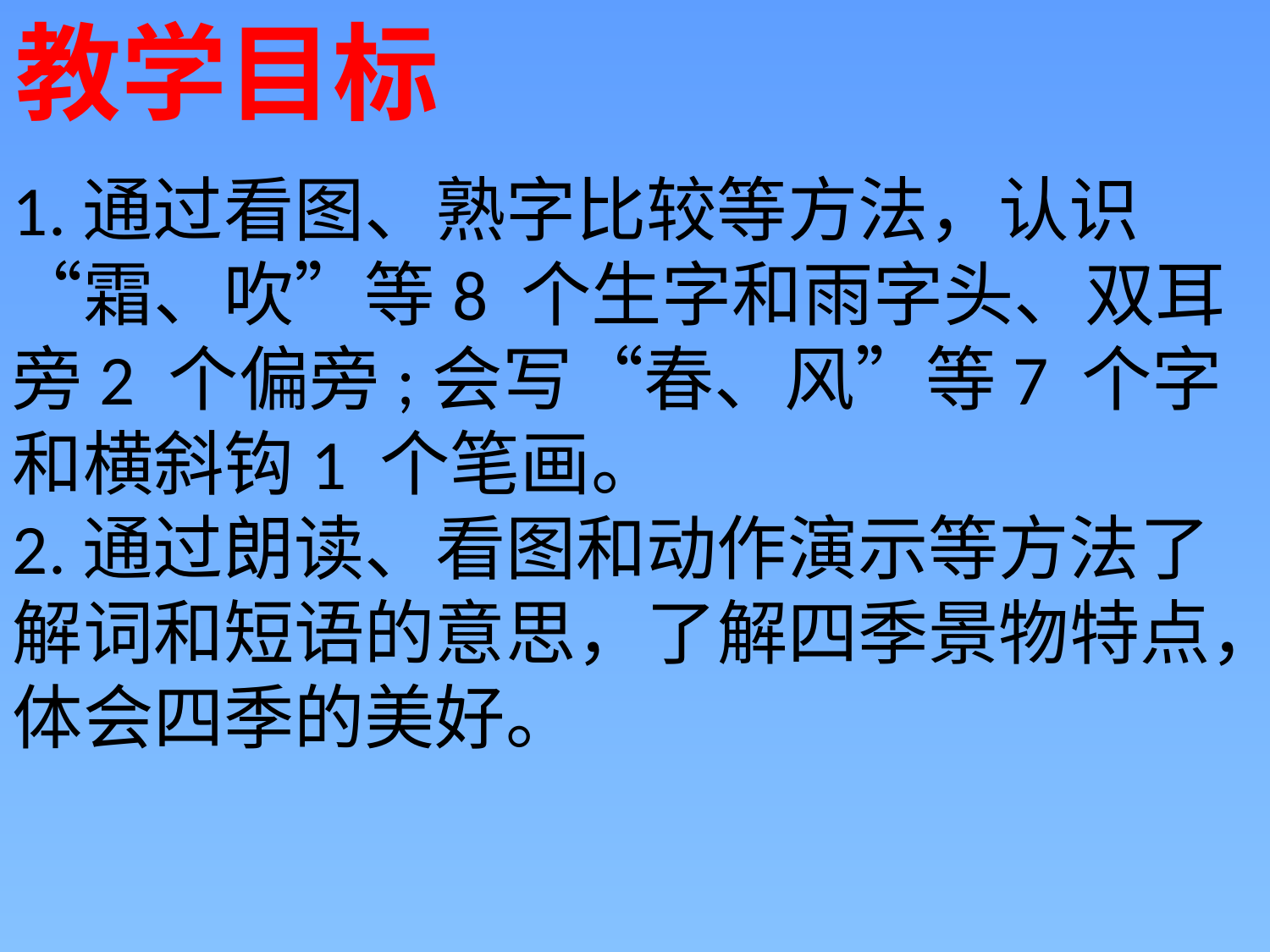

教学目标
1.通过看图、熟字比较等方法，认识“霜、吹”等8 个生字和雨字头、双耳旁2 个偏旁;会写“春、风”等7 个字和横斜钩1 个笔画。
2.通过朗读、看图和动作演示等方法了解词和短语的意思，了解四季景物特点，体会四季的美好。